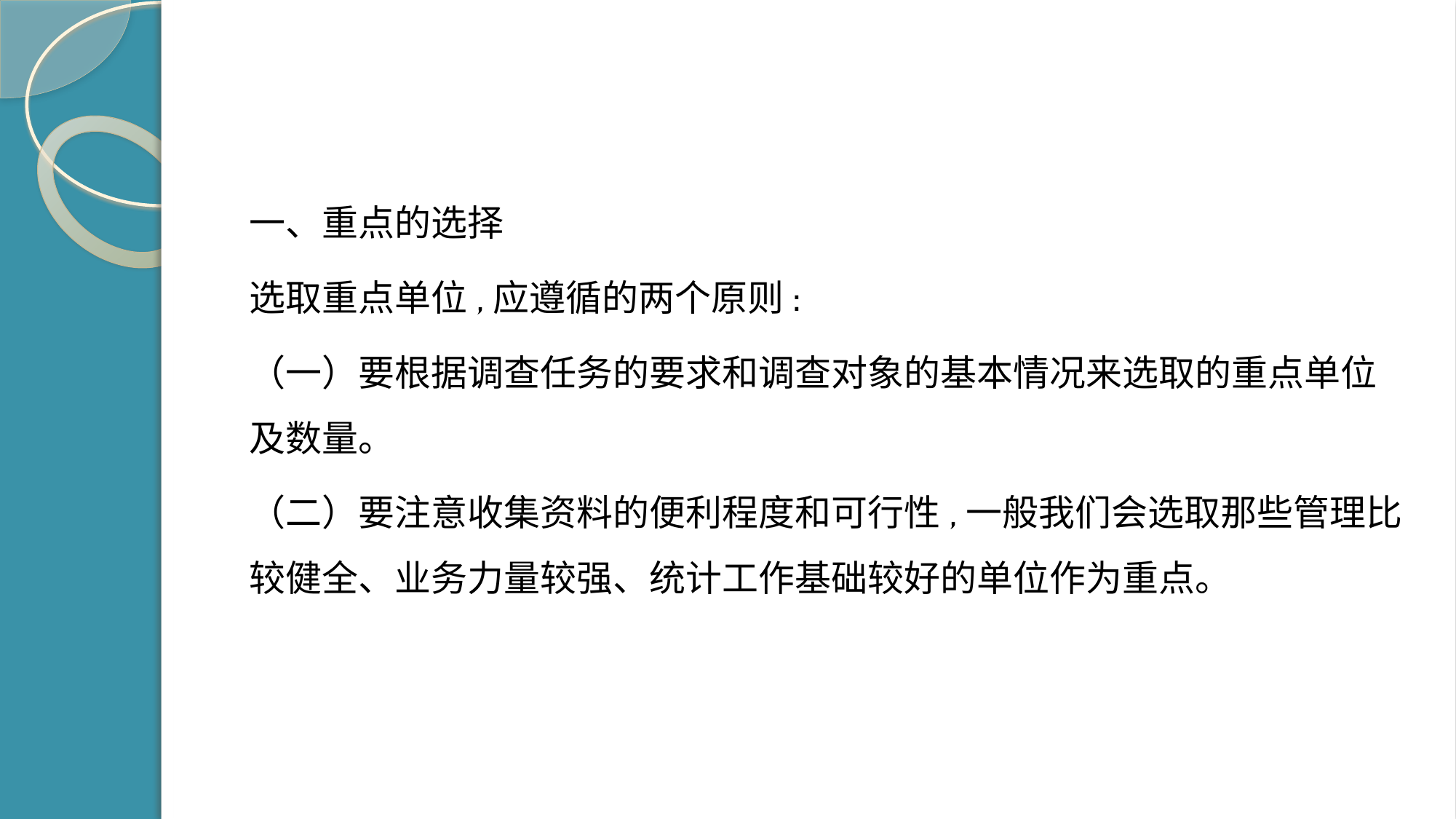

#
一、重点的选择
选取重点单位,应遵循的两个原则:
（一）要根据调查任务的要求和调查对象的基本情况来选取的重点单位及数量。
（二）要注意收集资料的便利程度和可行性,一般我们会选取那些管理比较健全、业务力量较强、统计工作基础较好的单位作为重点。